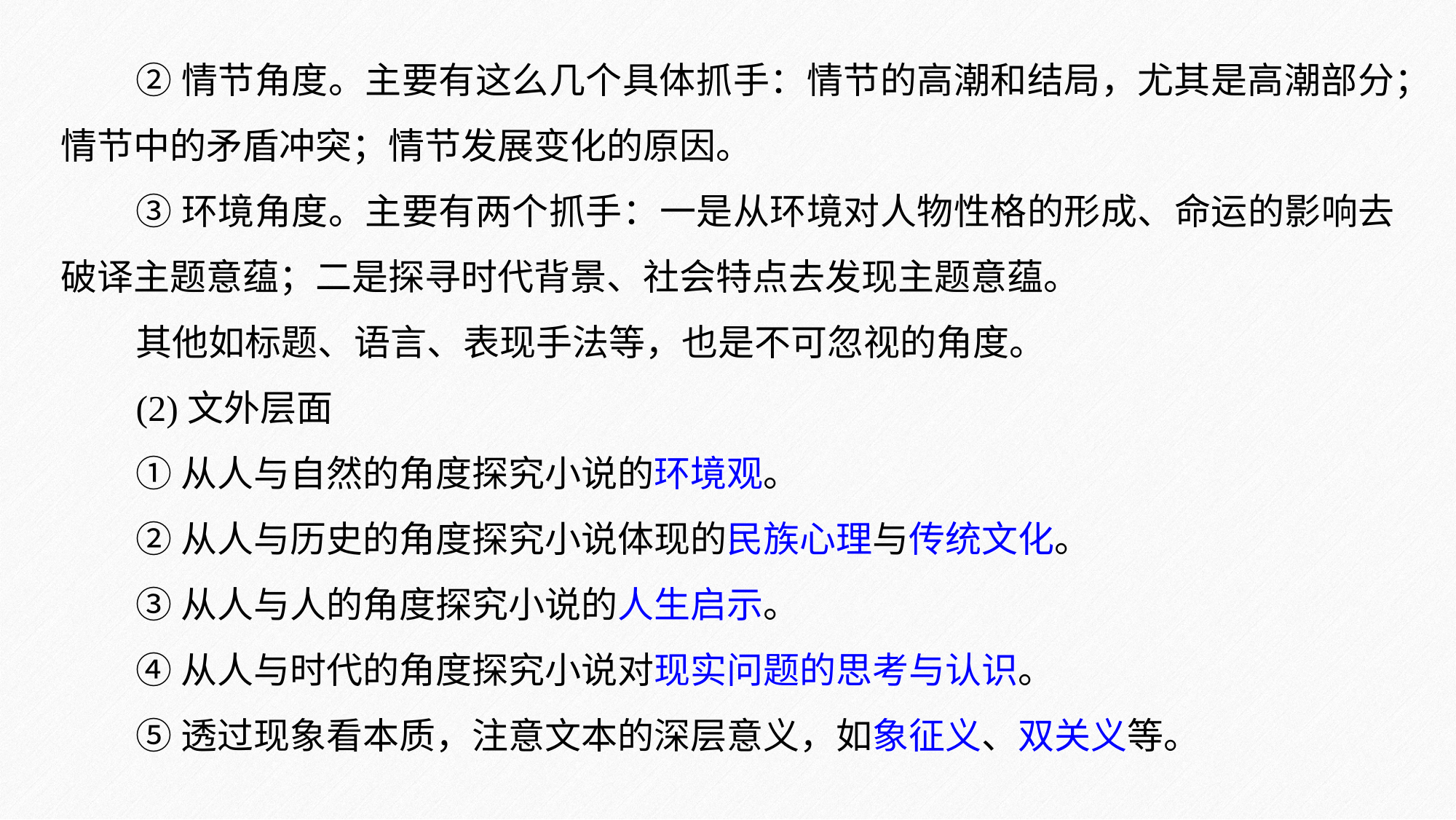

②情节角度。主要有这么几个具体抓手：情节的高潮和结局，尤其是高潮部分；情节中的矛盾冲突；情节发展变化的原因。
③环境角度。主要有两个抓手：一是从环境对人物性格的形成、命运的影响去破译主题意蕴；二是探寻时代背景、社会特点去发现主题意蕴。
其他如标题、语言、表现手法等，也是不可忽视的角度。
(2)文外层面
①从人与自然的角度探究小说的环境观。
②从人与历史的角度探究小说体现的民族心理与传统文化。
③从人与人的角度探究小说的人生启示。
④从人与时代的角度探究小说对现实问题的思考与认识。
⑤透过现象看本质，注意文本的深层意义，如象征义、双关义等。